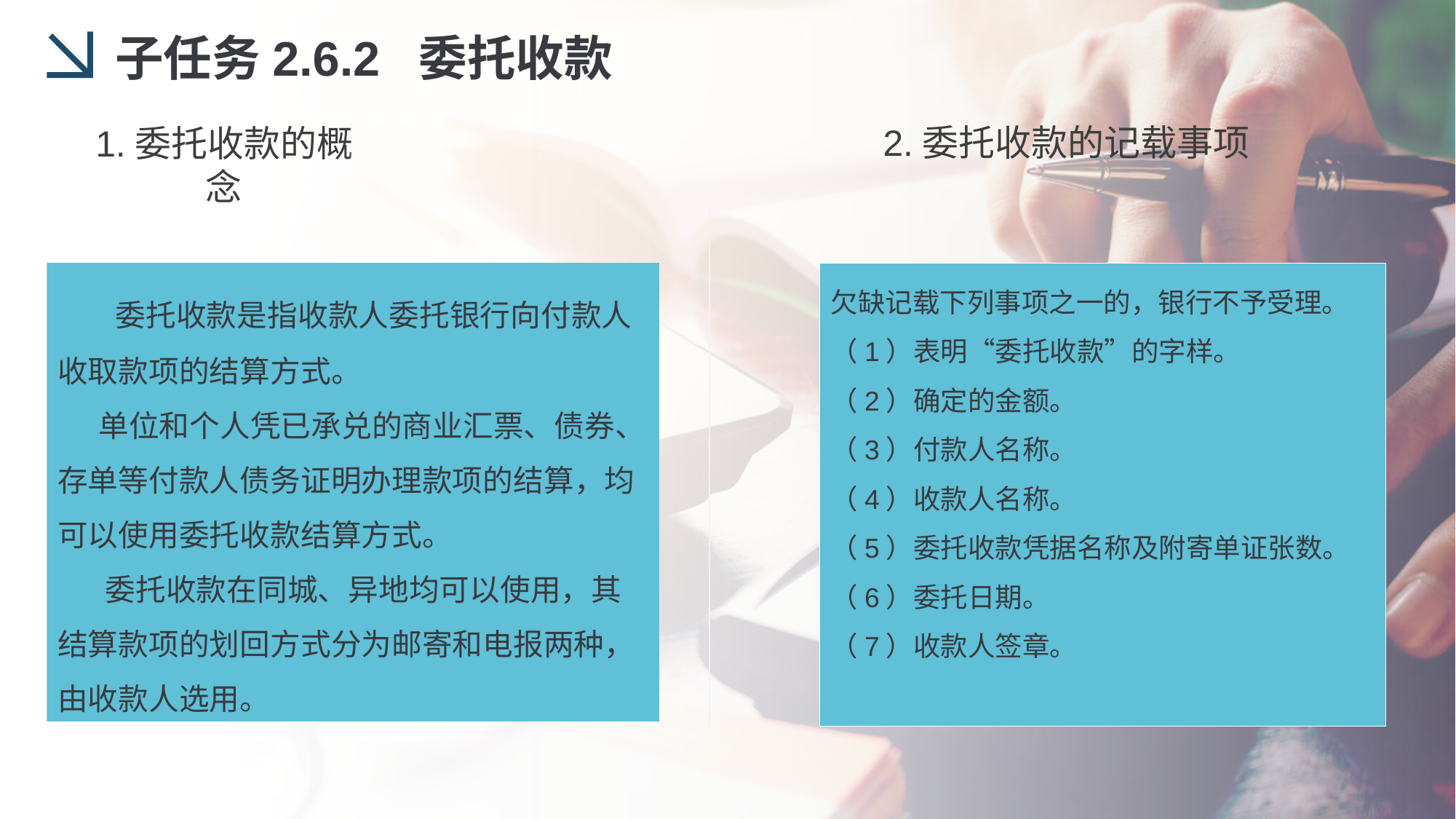

子任务2.6.2  委托收款

2.委托收款的记载事项
1.委托收款的概念
      委托收款是指收款人委托银行向付款人收取款项的结算方式。
     单位和个人凭已承兑的商业汇票、债券、存单等付款人债务证明办理款项的结算，均可以使用委托收款结算方式。
      委托收款在同城、异地均可以使用，其结算款项的划回方式分为邮寄和电报两种，由收款人选用。
欠缺记载下列事项之一的，银行不予受理。
（1）表明“委托收款”的字样。
（2）确定的金额。
（3）付款人名称。
（4）收款人名称。
（5）委托收款凭据名称及附寄单证张数。
（6）委托日期。
（7）收款人签章。